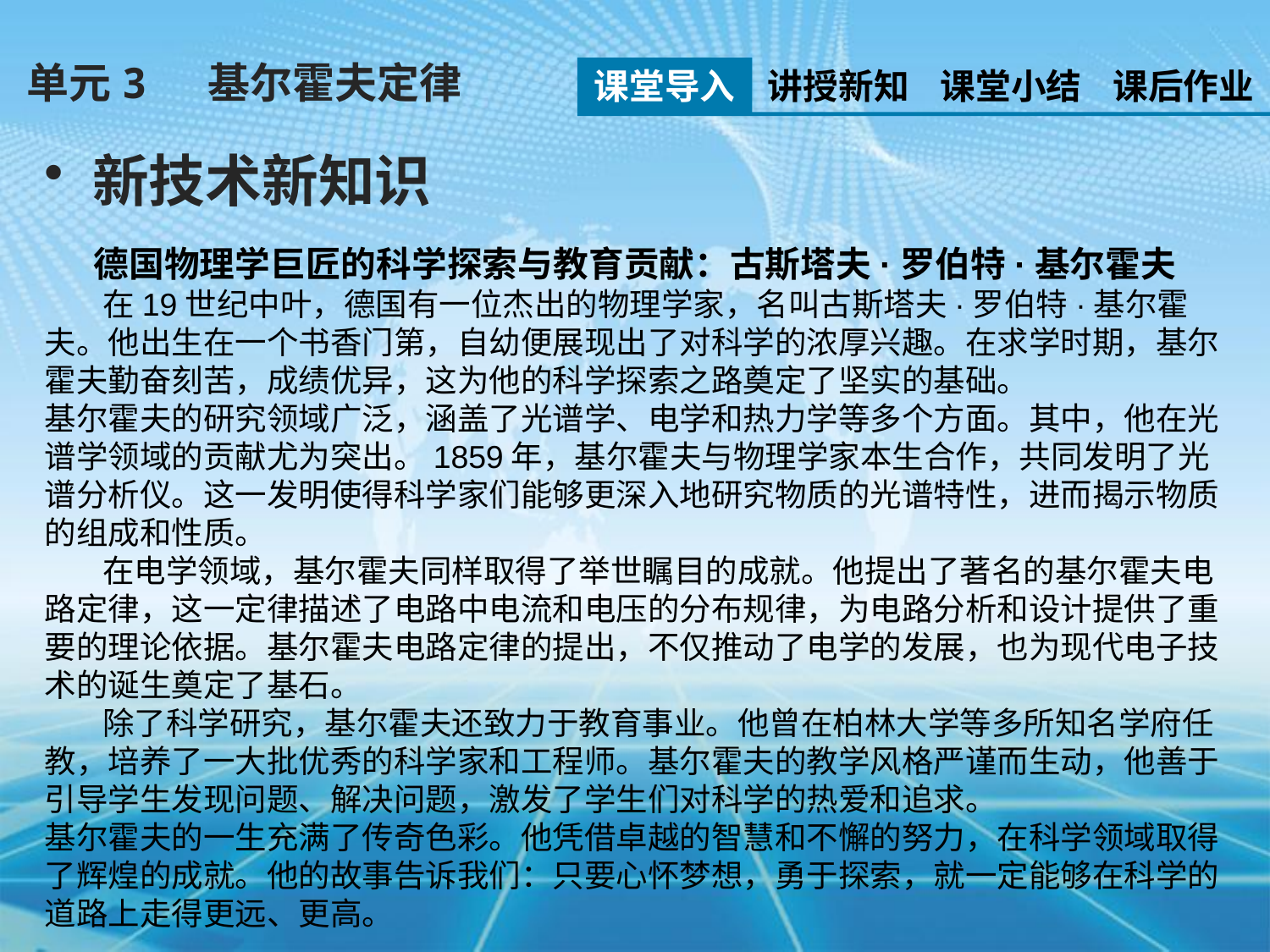

单元3  基尔霍夫定律
课堂导入
讲授新知
课堂小结
课后作业

新技术新知识
德国物理学巨匠的科学探索与教育贡献：古斯塔夫·罗伯特·基尔霍夫
       在19世纪中叶，德国有一位杰出的物理学家，名叫古斯塔夫·罗伯特·基尔霍夫。他出生在一个书香门第，自幼便展现出了对科学的浓厚兴趣。在求学时期，基尔霍夫勤奋刻苦，成绩优异，这为他的科学探索之路奠定了坚实的基础。
基尔霍夫的研究领域广泛，涵盖了光谱学、电学和热力学等多个方面。其中，他在光谱学领域的贡献尤为突出。1859年，基尔霍夫与物理学家本生合作，共同发明了光谱分析仪。这一发明使得科学家们能够更深入地研究物质的光谱特性，进而揭示物质的组成和性质。
       在电学领域，基尔霍夫同样取得了举世瞩目的成就。他提出了著名的基尔霍夫电路定律，这一定律描述了电路中电流和电压的分布规律，为电路分析和设计提供了重要的理论依据。基尔霍夫电路定律的提出，不仅推动了电学的发展，也为现代电子技术的诞生奠定了基石。
       除了科学研究，基尔霍夫还致力于教育事业。他曾在柏林大学等多所知名学府任教，培养了一大批优秀的科学家和工程师。基尔霍夫的教学风格严谨而生动，他善于引导学生发现问题、解决问题，激发了学生们对科学的热爱和追求。
基尔霍夫的一生充满了传奇色彩。他凭借卓越的智慧和不懈的努力，在科学领域取得了辉煌的成就。他的故事告诉我们：只要心怀梦想，勇于探索，就一定能够在科学的道路上走得更远、更高。